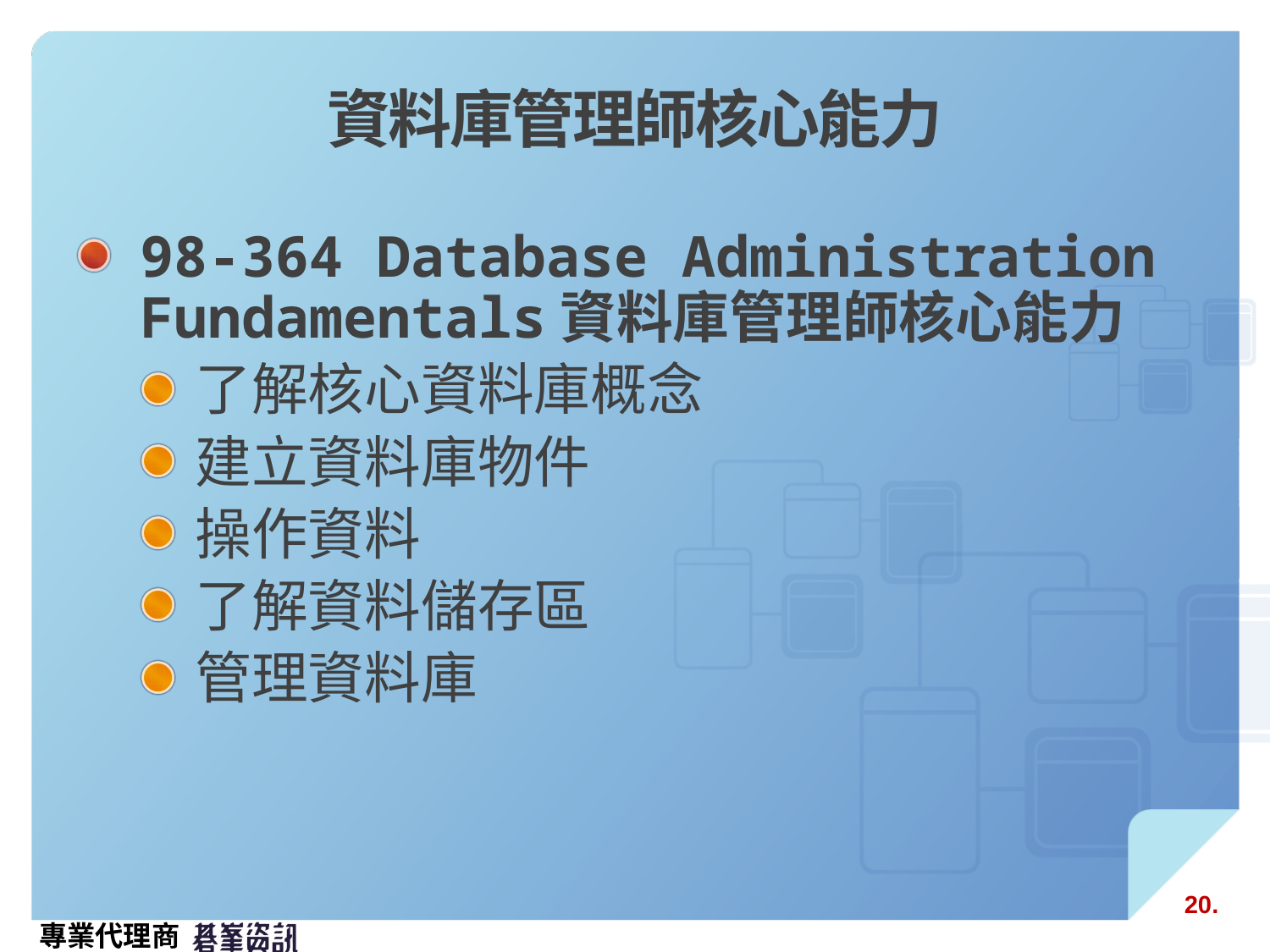

# 資料庫管理師核心能力
98-364 Database Administration Fundamentals資料庫管理師核心能力
了解核心資料庫概念
建立資料庫物件
操作資料
了解資料儲存區
管理資料庫
20.